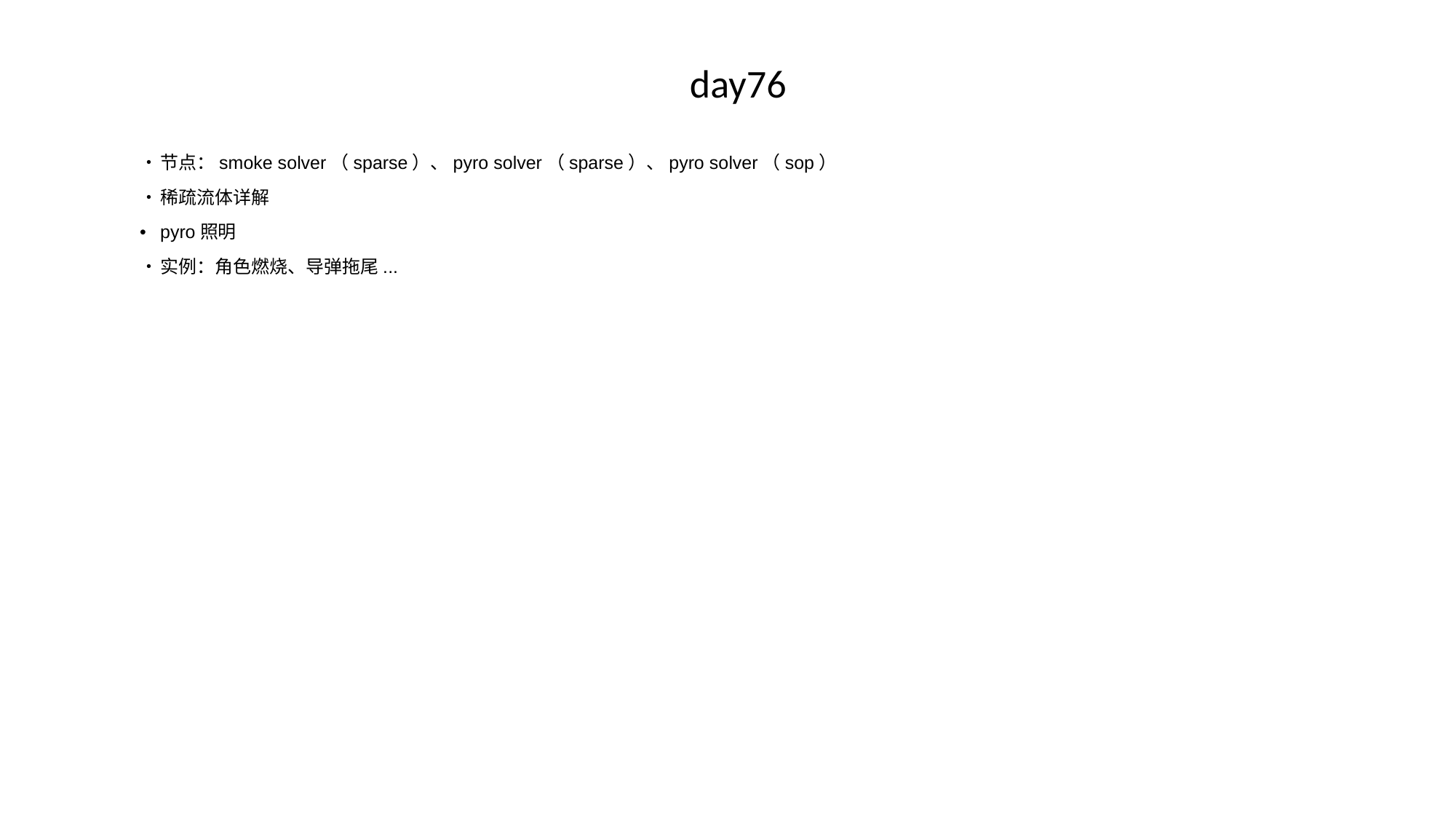

# day76
•	节点：smoke solver（sparse）、pyro solver（sparse）、pyro solver（sop）
•	稀疏流体详解
•	pyro照明
•	实例：角色燃烧、导弹拖尾...